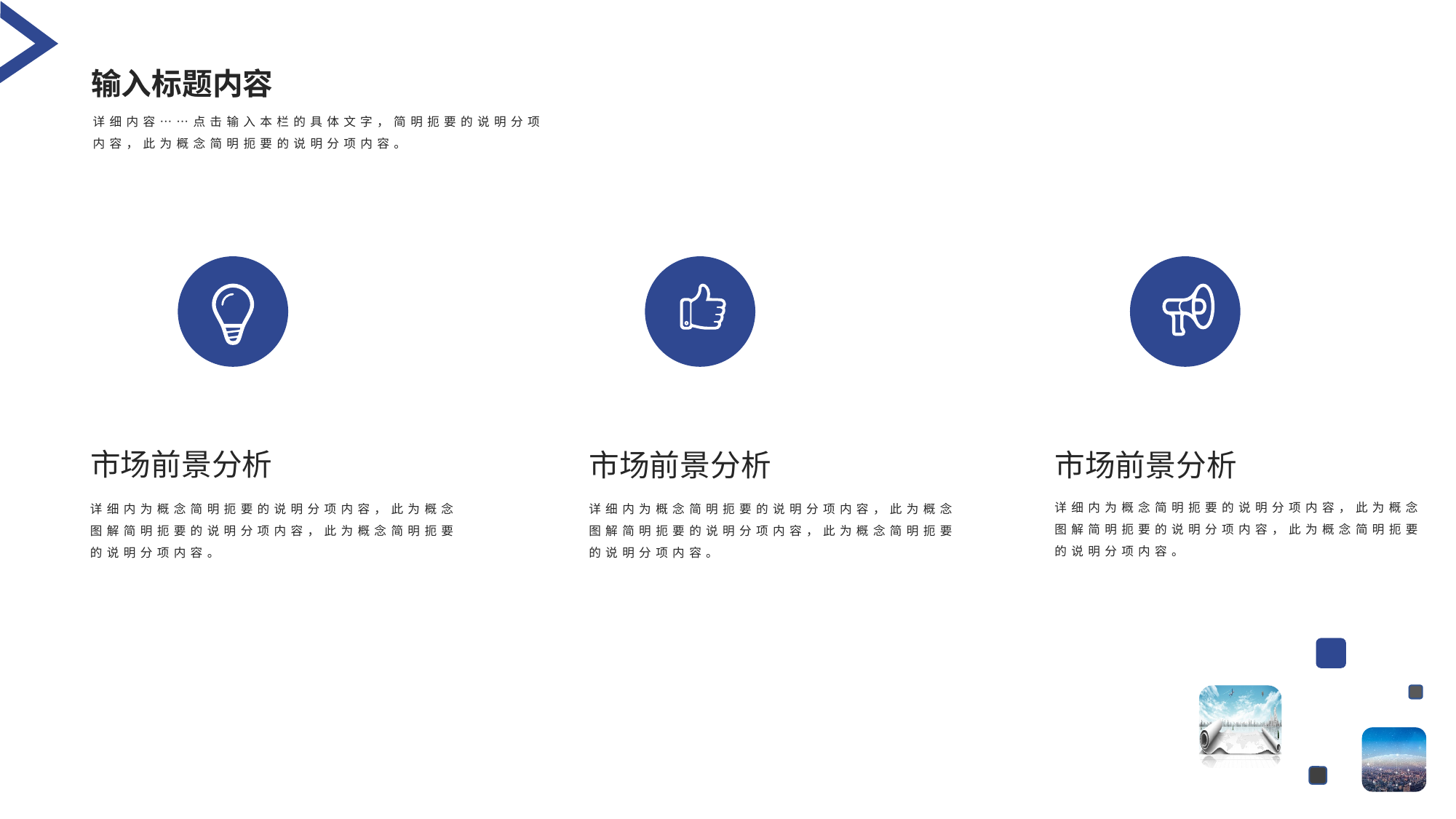

输入标题内容
详细内容……点击输入本栏的具体文字，简明扼要的说明分项内容，此为概念简明扼要的说明分项内容。

市场前景分析
详细内为概念简明扼要的说明分项内容，此为概念图解简明扼要的说明分项内容，此为概念简明扼要的说明分项内容。
市场前景分析
详细内为概念简明扼要的说明分项内容，此为概念图解简明扼要的说明分项内容，此为概念简明扼要的说明分项内容。
市场前景分析
详细内为概念简明扼要的说明分项内容，此为概念图解简明扼要的说明分项内容，此为概念简明扼要的说明分项内容。